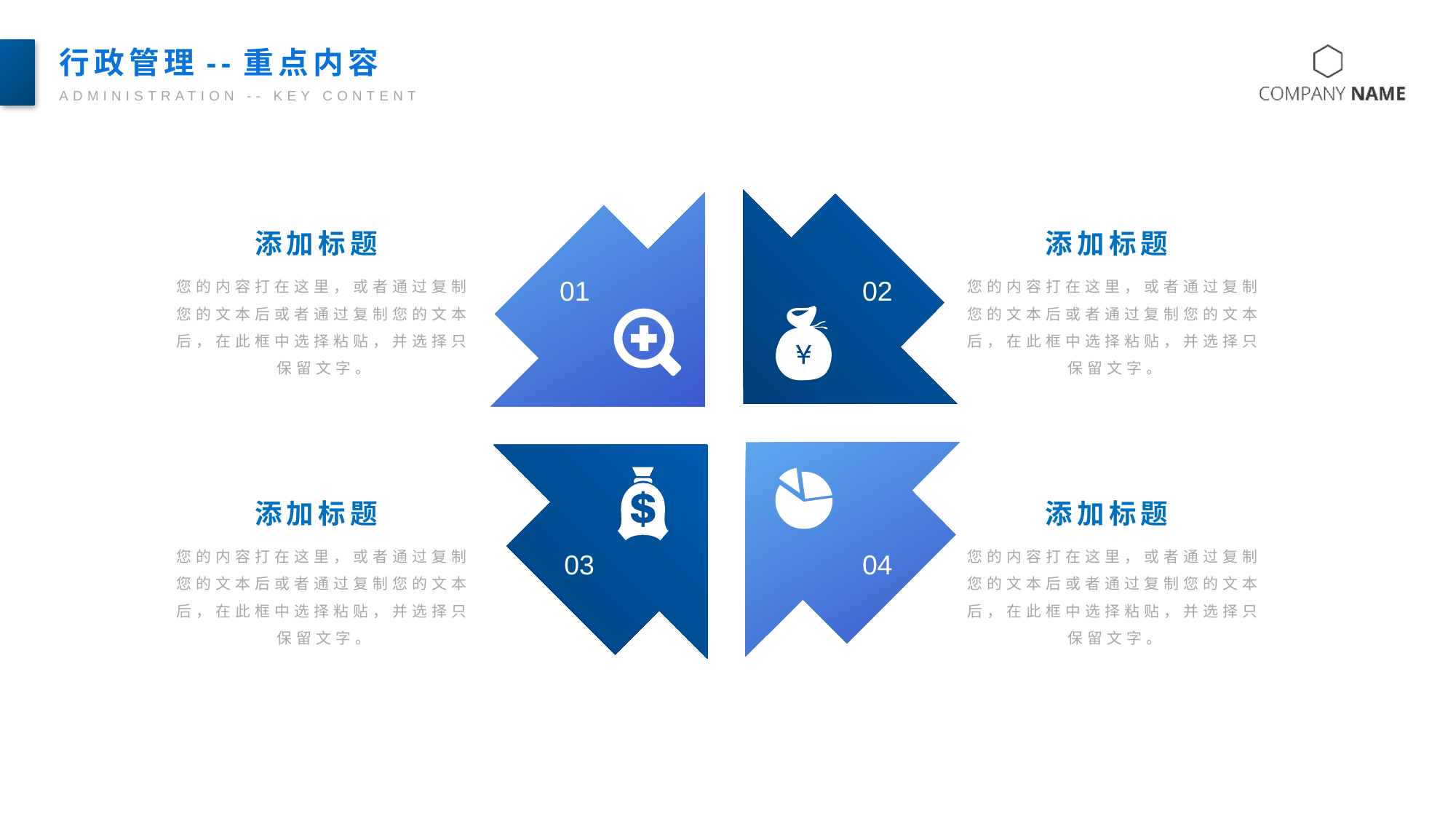

行政管理--重点内容
ADMINISTRATION -- KEY CONTENT

02

01

添加标题
添加标题
您的内容打在这里，或者通过复制您的文本后或者通过复制您的文本后，在此框中选择粘贴，并选择只保留文字。
您的内容打在这里，或者通过复制您的文本后或者通过复制您的文本后，在此框中选择粘贴，并选择只保留文字。

04

03
添加标题
添加标题
您的内容打在这里，或者通过复制您的文本后或者通过复制您的文本后，在此框中选择粘贴，并选择只保留文字。
您的内容打在这里，或者通过复制您的文本后或者通过复制您的文本后，在此框中选择粘贴，并选择只保留文字。